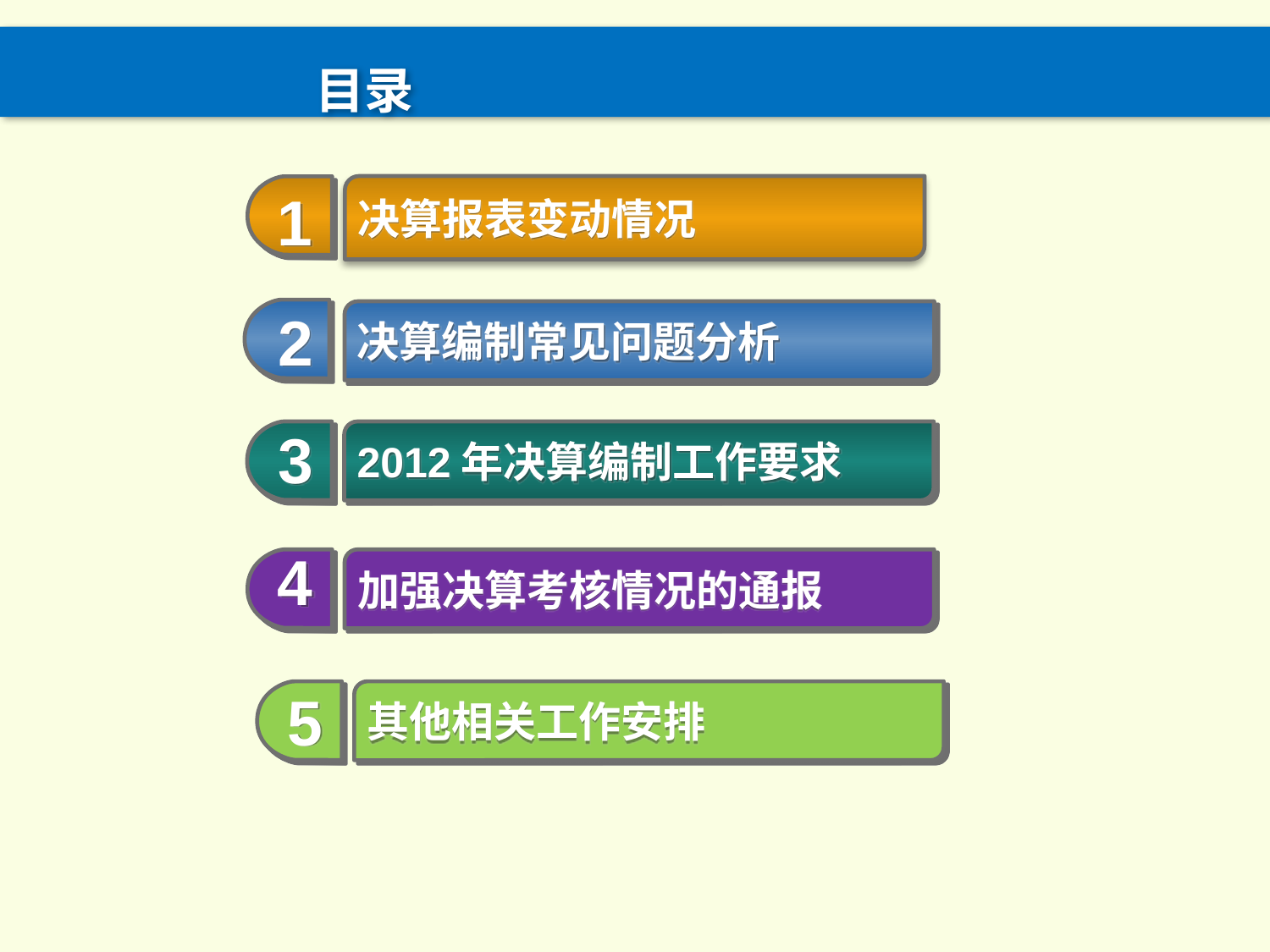

# 目录

1

决算报表变动情况
2

决算编制常见问题分析
3

2012年决算编制工作要求
4

加强决算考核情况的通报
5

其他相关工作安排